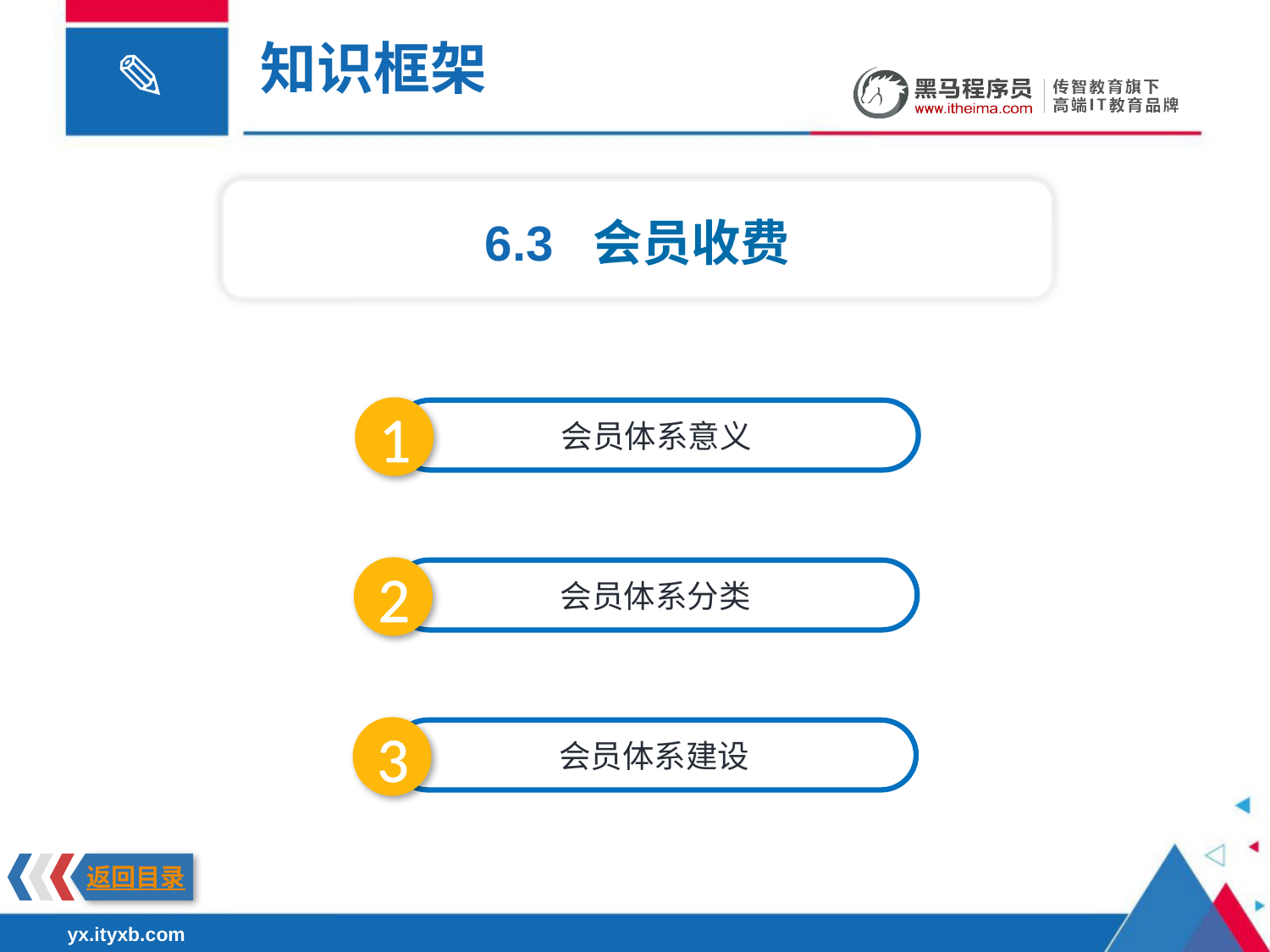

知识框架

6.3  会员收费
1
会员体系意义
2
会员体系分类
3
会员体系建设

返回目录